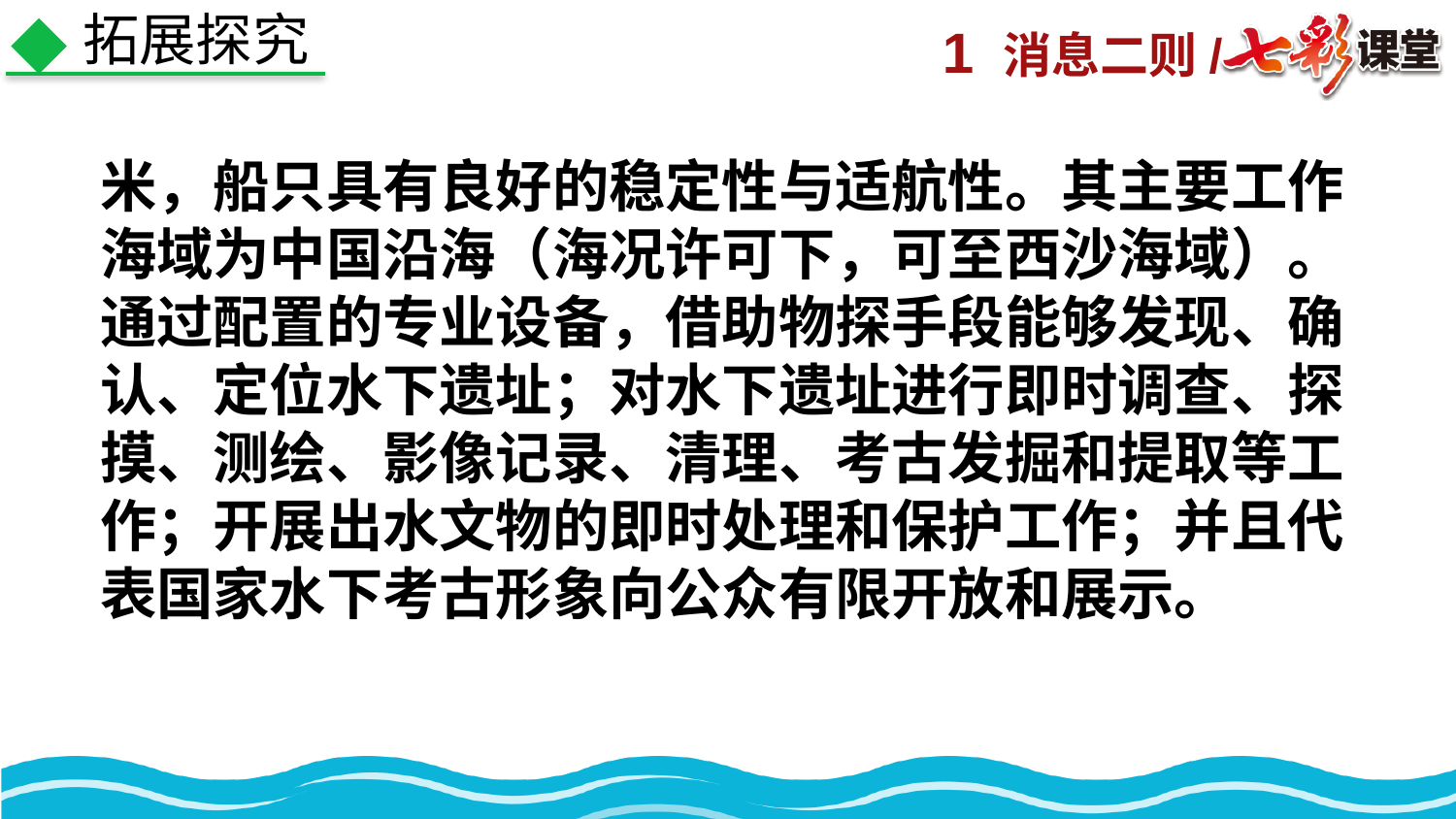

拓展探究

米，船只具有良好的稳定性与适航性。其主要工作海域为中国沿海（海况许可下，可至西沙海域）。通过配置的专业设备，借助物探手段能够发现、确认、定位水下遗址；对水下遗址进行即时调查、探摸、测绘、影像记录、清理、考古发掘和提取等工作；开展出水文物的即时处理和保护工作；并且代表国家水下考古形象向公众有限开放和展示。